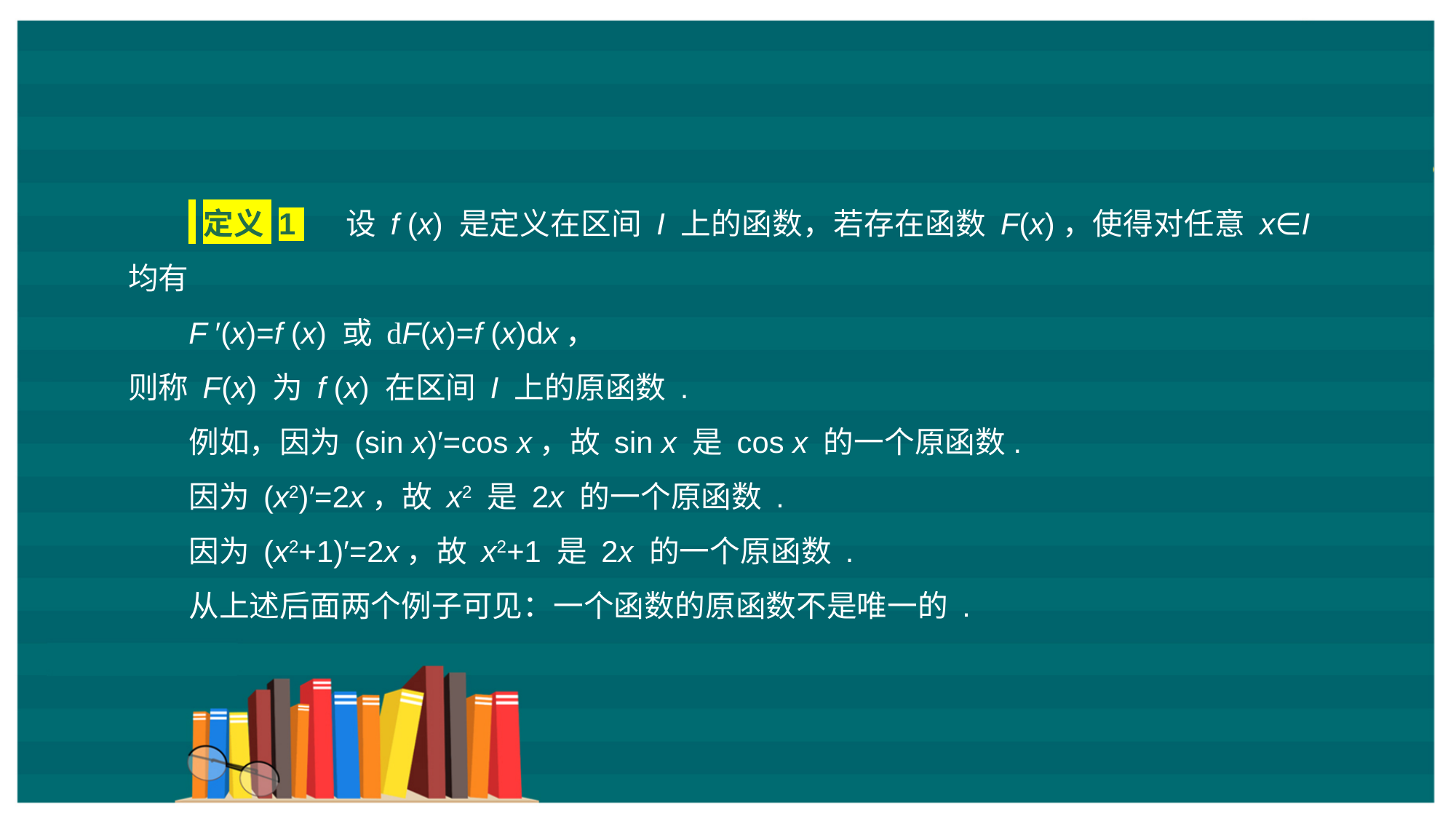

定义 1     设 f (x) 是定义在区间 I 上的函数，若存在函数 F(x)，使得对任意 x∈I 均有
F ′(x)=f (x) 或 dF(x)=f (x)dx，
则称 F(x) 为 f (x) 在区间 I 上的原函数 .
例如，因为 (sin x)′=cos x，故 sin x 是 cos x 的一个原函数.
因为 (x2)′=2x，故 x2 是 2x 的一个原函数 .
因为 (x2+1)′=2x，故 x2+1 是 2x 的一个原函数 .
从上述后面两个例子可见：一个函数的原函数不是唯一的 .